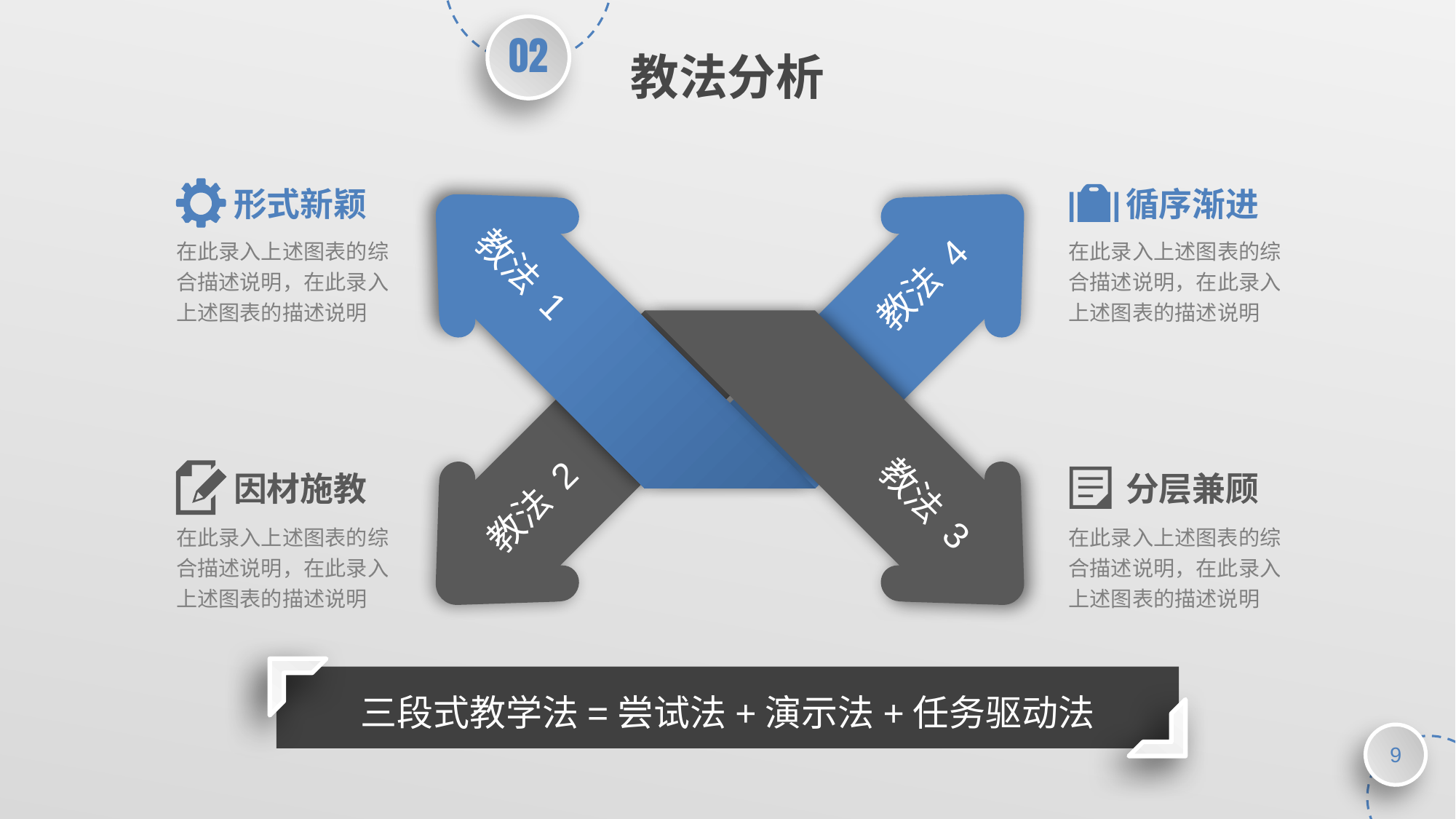

教法分析

形式新颖
循序渐进

在此录入上述图表的综合描述说明，在此录入上述图表的描述说明
在此录入上述图表的综合描述说明，在此录入上述图表的描述说明
教法 4
教法 1

因材施教
分层兼顾

教法 3
教法 2
在此录入上述图表的综合描述说明，在此录入上述图表的描述说明
在此录入上述图表的综合描述说明，在此录入上述图表的描述说明

三段式教学法=尝试法+演示法+任务驱动法